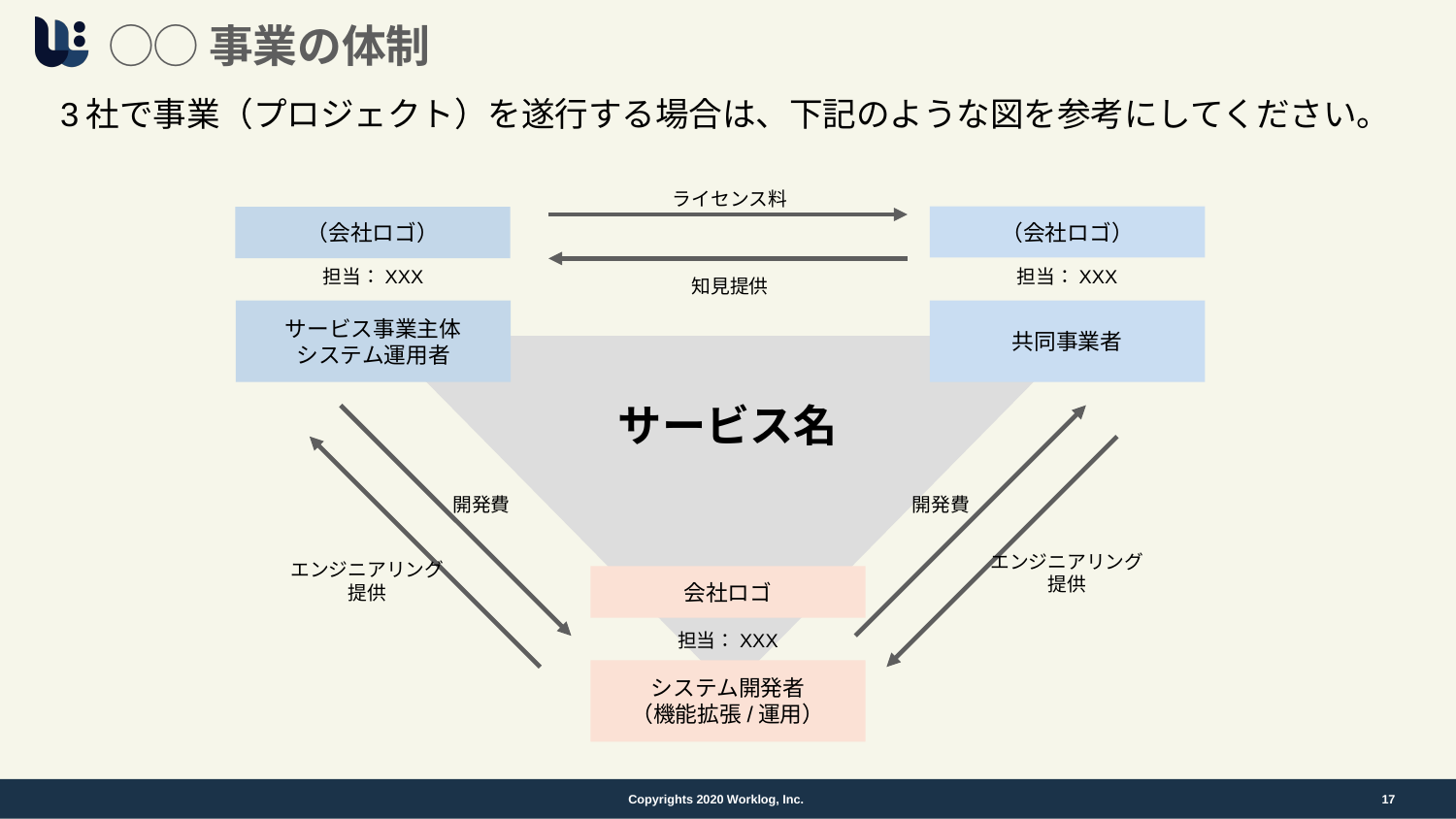

# ◯◯事業の体制
3社で事業（プロジェクト）を遂行する場合は、下記のような図を参考にしてください。
ライセンス料
（会社ロゴ）
（会社ロゴ）
担当：XXX
担当：XXX
知見提供
サービス事業主体
システム運用者
共同事業者

サービス名
開発費
開発費
エンジニアリング
提供
エンジニアリング
提供
会社ロゴ
担当：XXX
システム開発者
（機能拡張/運用）
17